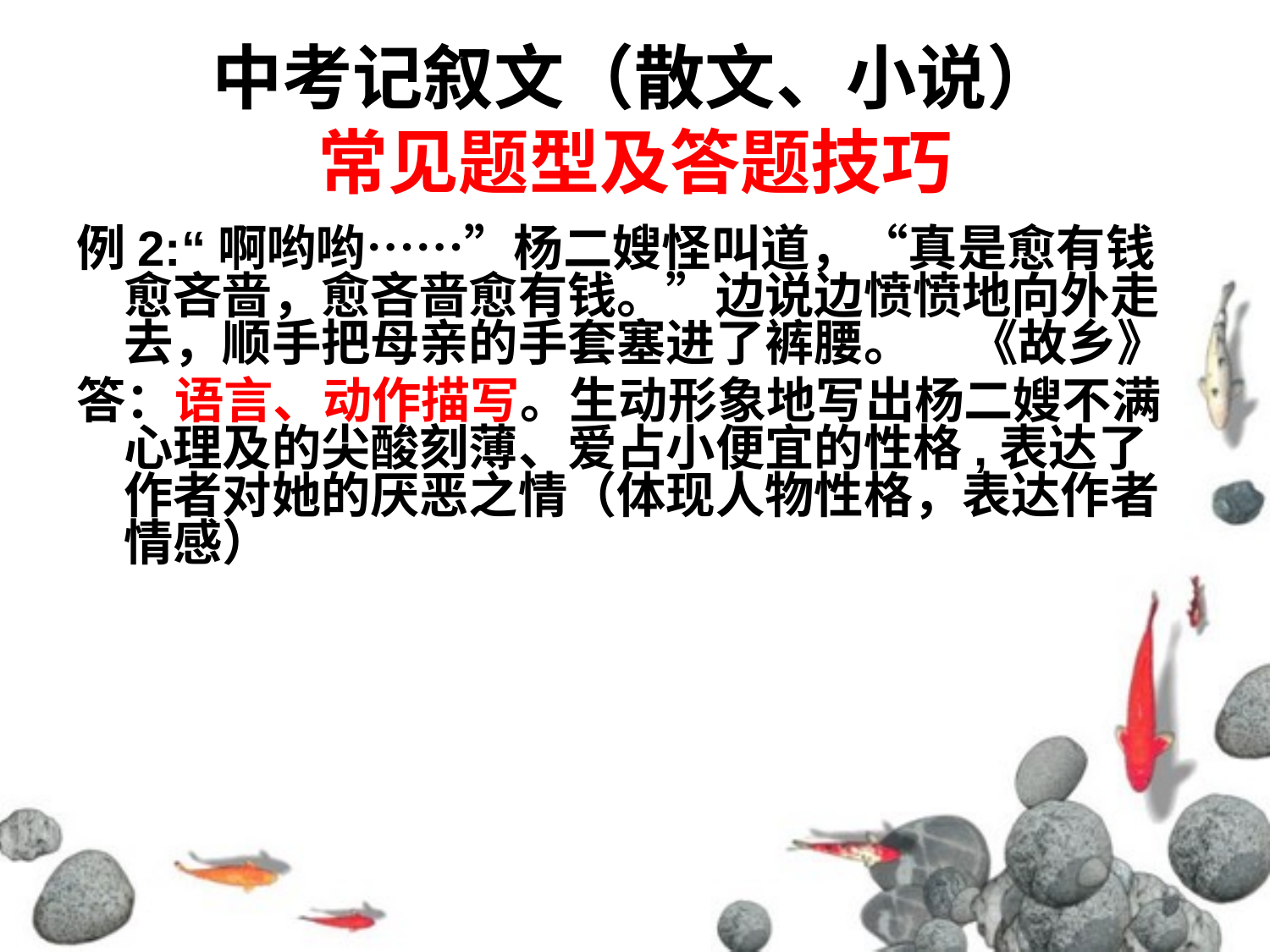

# 中考记叙文（散文、小说） 常见题型及答题技巧
例2:“啊哟哟……”杨二嫂怪叫道，“真是愈有钱愈吝啬，愈吝啬愈有钱。”边说边愤愤地向外走去，顺手把母亲的手套塞进了裤腰。     《故乡》
答：语言、动作描写。生动形象地写出杨二嫂不满心理及的尖酸刻薄、爱占小便宜的性格,表达了作者对她的厌恶之情（体现人物性格，表达作者情感）